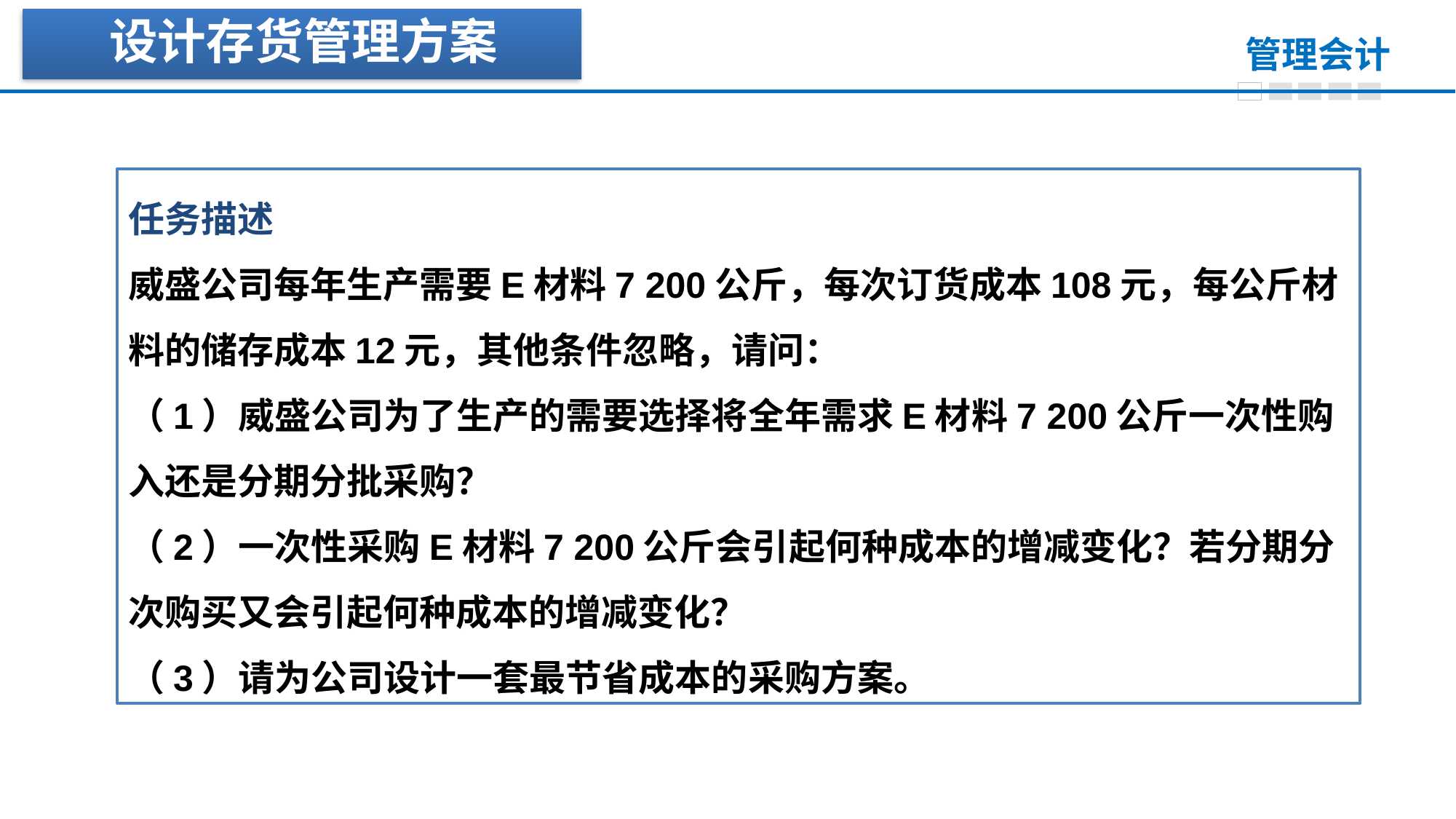

设计存货管理方案

任务描述
威盛公司每年生产需要E材料7 200公斤，每次订货成本108元，每公斤材料的储存成本12元，其他条件忽略，请问：
（1）威盛公司为了生产的需要选择将全年需求E材料7 200公斤一次性购入还是分期分批采购？
（2）一次性采购E材料7 200公斤会引起何种成本的增减变化？若分期分次购买又会引起何种成本的增减变化？
（3）请为公司设计一套最节省成本的采购方案。